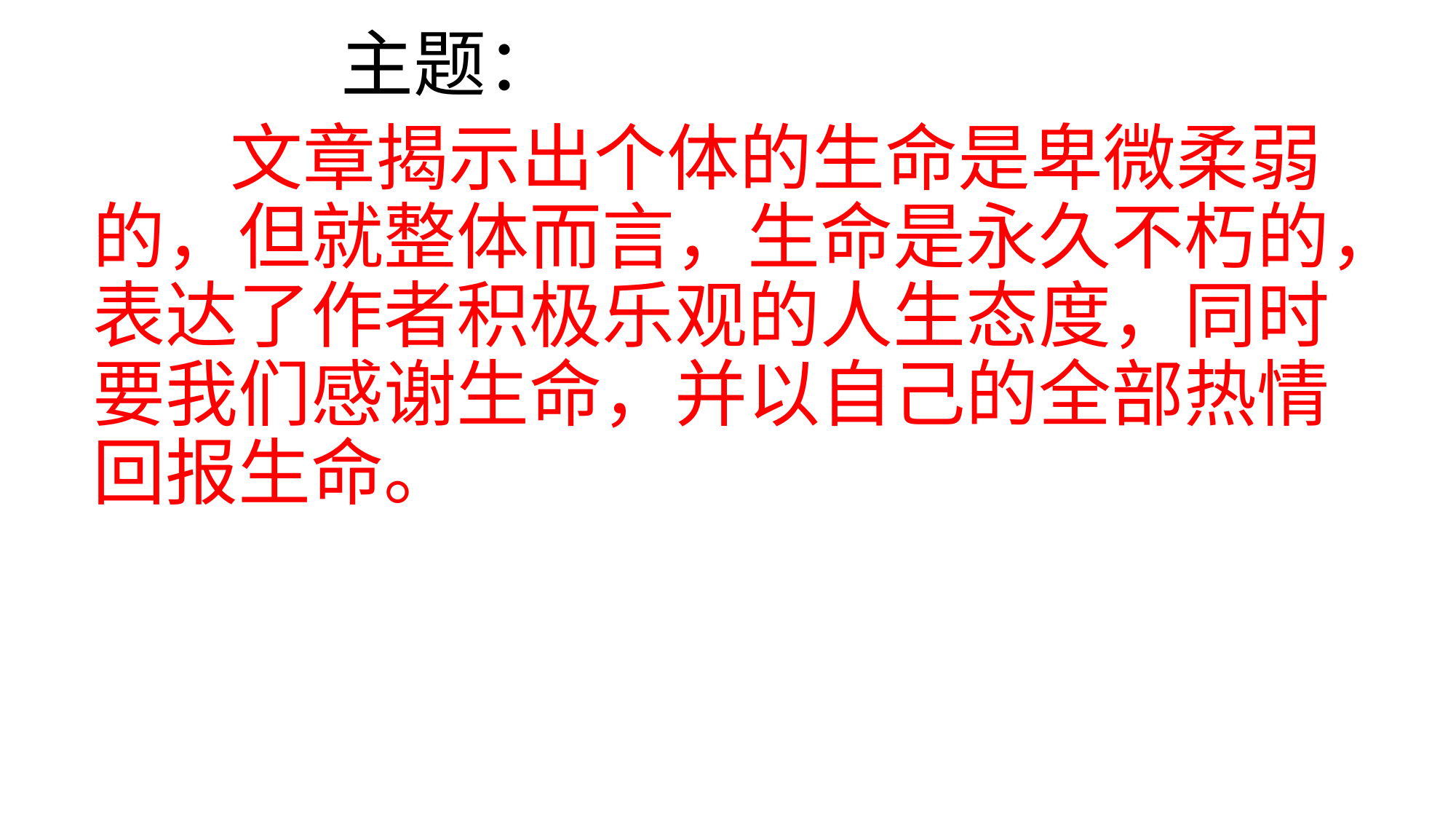

主题：
         文章揭示出个体的生命是卑微柔弱的，但就整体而言，生命是永久不朽的，表达了作者积极乐观的人生态度，同时要我们感谢生命，并以自己的全部热情回报生命。